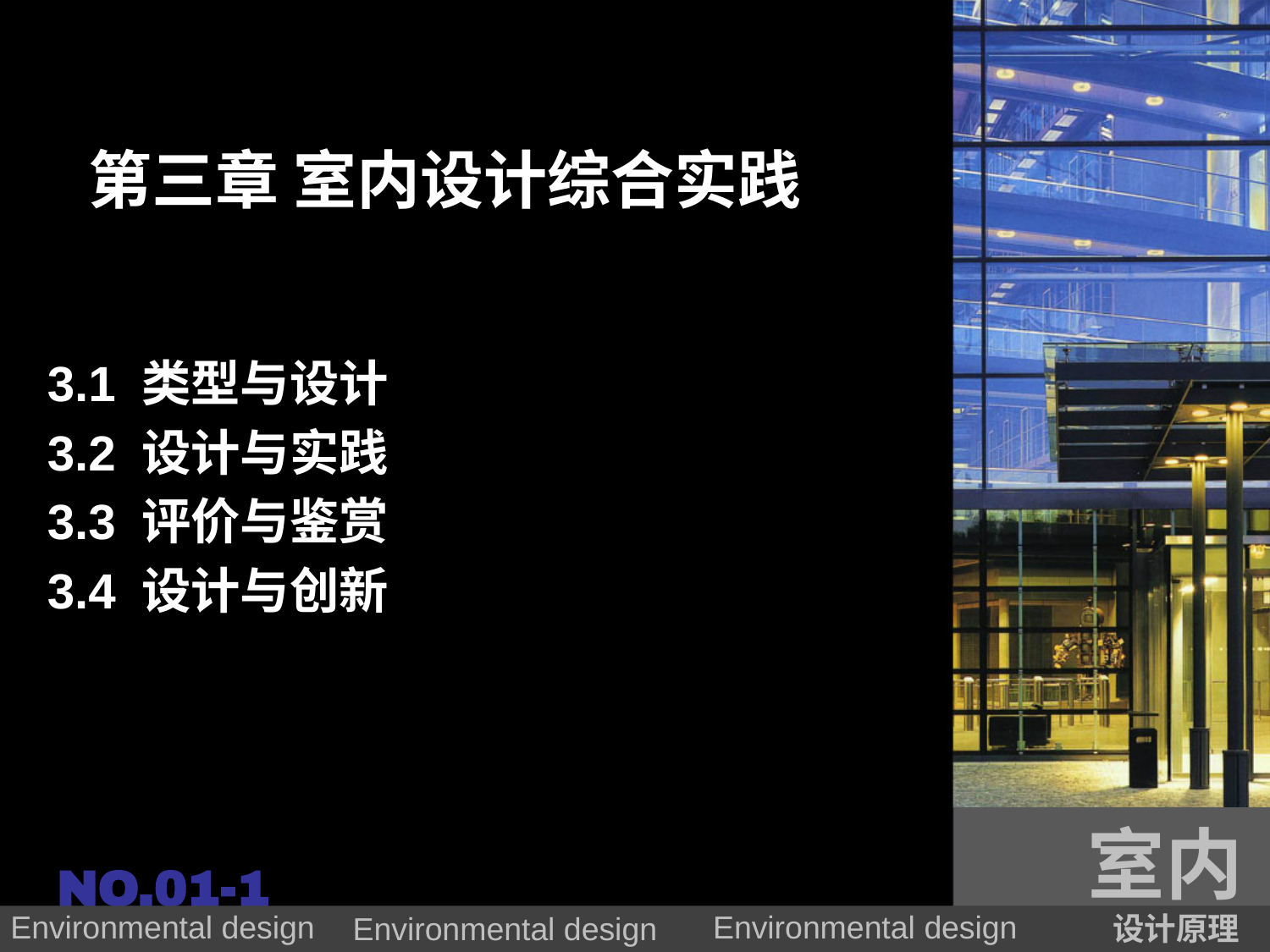

# 第三章 室内设计综合实践
3.1 类型与设计
3.2 设计与实践
3.3 评价与鉴赏
3.4 设计与创新
室内

NO.01-1
设计原理
Environmental design
Environmental design
Environmental design